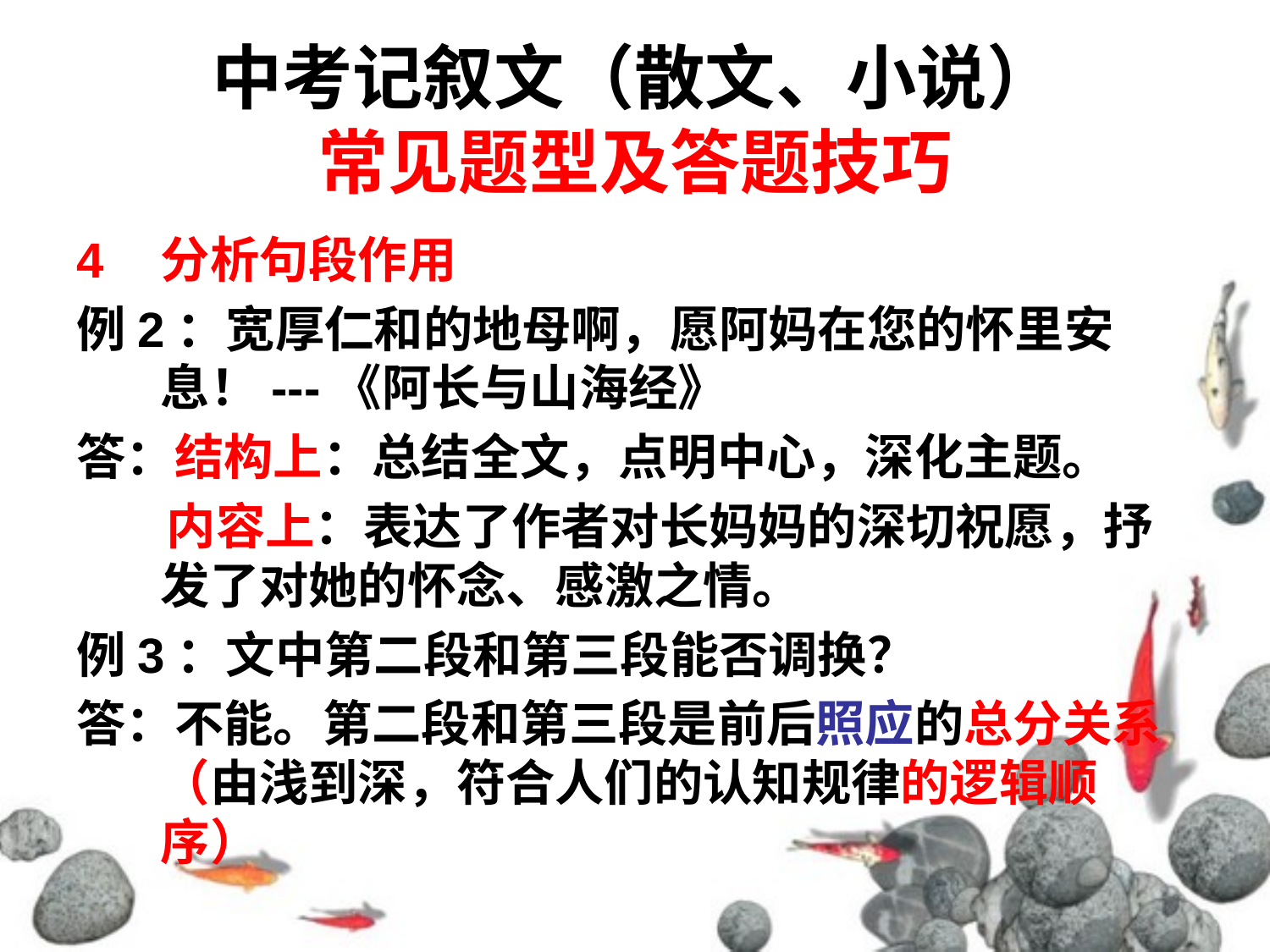

# 中考记叙文（散文、小说） 常见题型及答题技巧
分析句段作用
例2：宽厚仁和的地母啊，愿阿妈在您的怀里安息！---《阿长与山海经》
答：结构上：总结全文，点明中心，深化主题。
       内容上：表达了作者对长妈妈的深切祝愿，抒发了对她的怀念、感激之情。
例3：文中第二段和第三段能否调换？
答：不能。第二段和第三段是前后照应的总分关系（由浅到深，符合人们的认知规律的逻辑顺序）